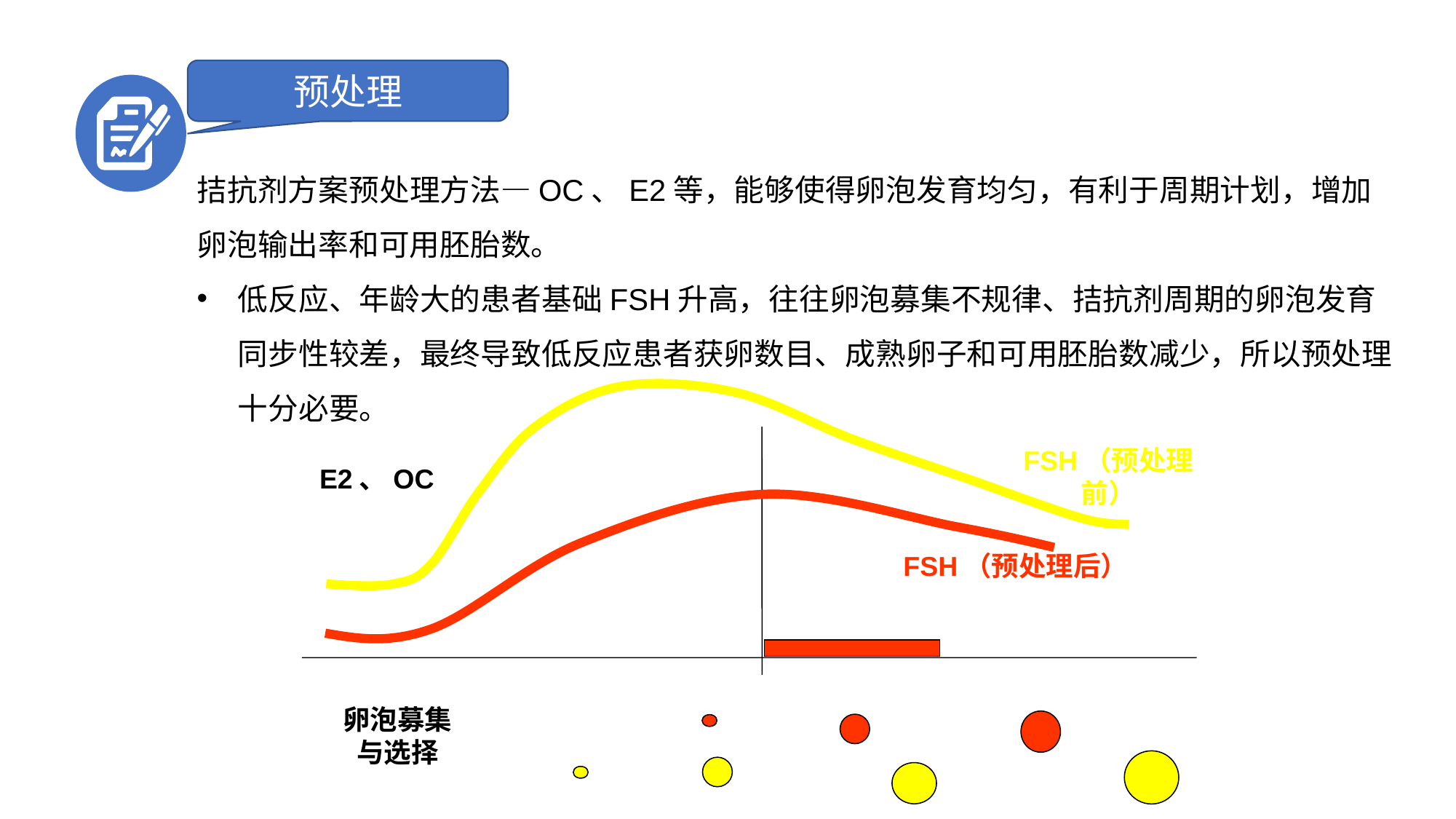

预处理

拮抗剂方案预处理方法—OC、E2等，能够使得卵泡发育均匀，有利于周期计划，增加卵泡输出率和可用胚胎数。
低反应、年龄大的患者基础FSH升高，往往卵泡募集不规律、拮抗剂周期的卵泡发育同步性较差，最终导致低反应患者获卵数目、成熟卵子和可用胚胎数减少，所以预处理十分必要。

FSH（预处理前）
E2、OC

FSH（预处理后）

卵泡募集与选择